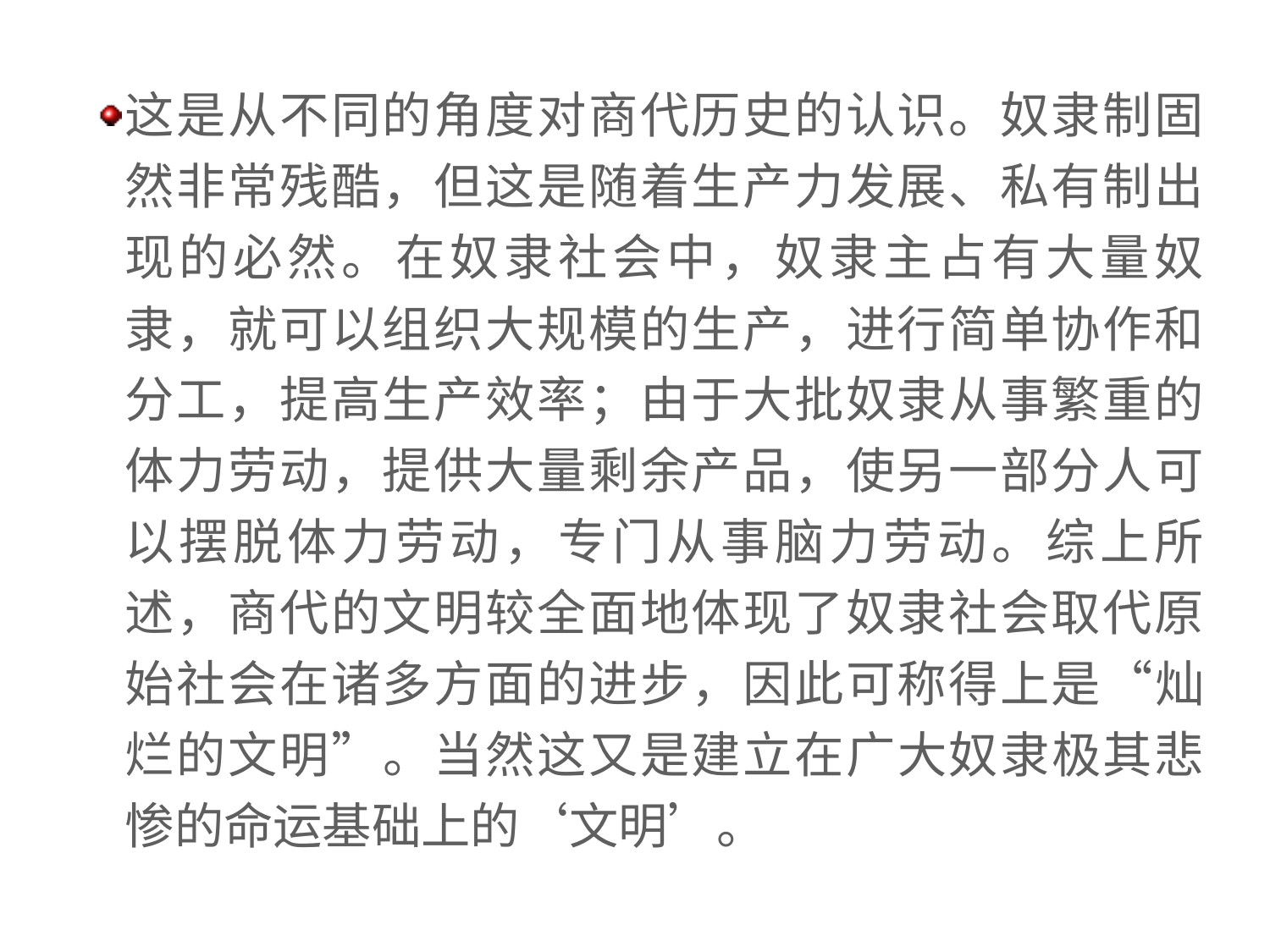

这是从不同的角度对商代历史的认识。奴隶制固然非常残酷，但这是随着生产力发展、私有制出现的必然。在奴隶社会中，奴隶主占有大量奴隶，就可以组织大规模的生产，进行简单协作和分工，提高生产效率；由于大批奴隶从事繁重的体力劳动，提供大量剩余产品，使另一部分人可以摆脱体力劳动，专门从事脑力劳动。综上所述，商代的文明较全面地体现了奴隶社会取代原始社会在诸多方面的进步，因此可称得上是“灿烂的文明”。当然这又是建立在广大奴隶极其悲惨的命运基础上的‘文明’。